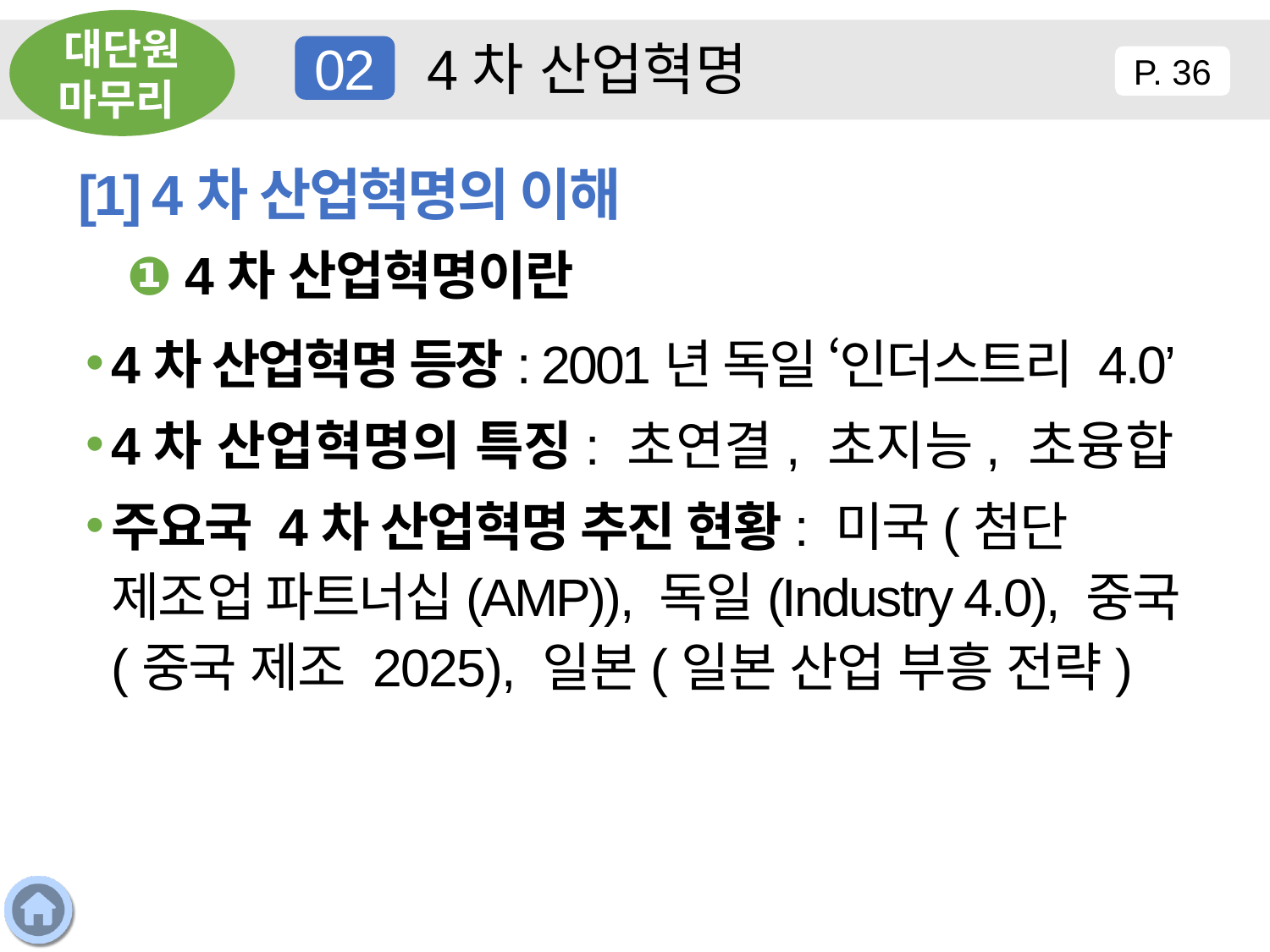

대단원 마무리

4차 산업혁명
02
P. 36
[1] 4차 산업혁명의 이해
❶ 4차 산업혁명이란
4차 산업혁명 등장: 2001년 독일 ‘인더스트리 4.0’
4차 산업혁명의 특징: 초연결, 초지능, 초융합
주요국 4차 산업혁명 추진 현황: 미국(첨단 제조업 파트너십(AMP)), 독일(Industry 4.0), 중국(중국 제조 2025), 일본(일본 산업 부흥 전략)